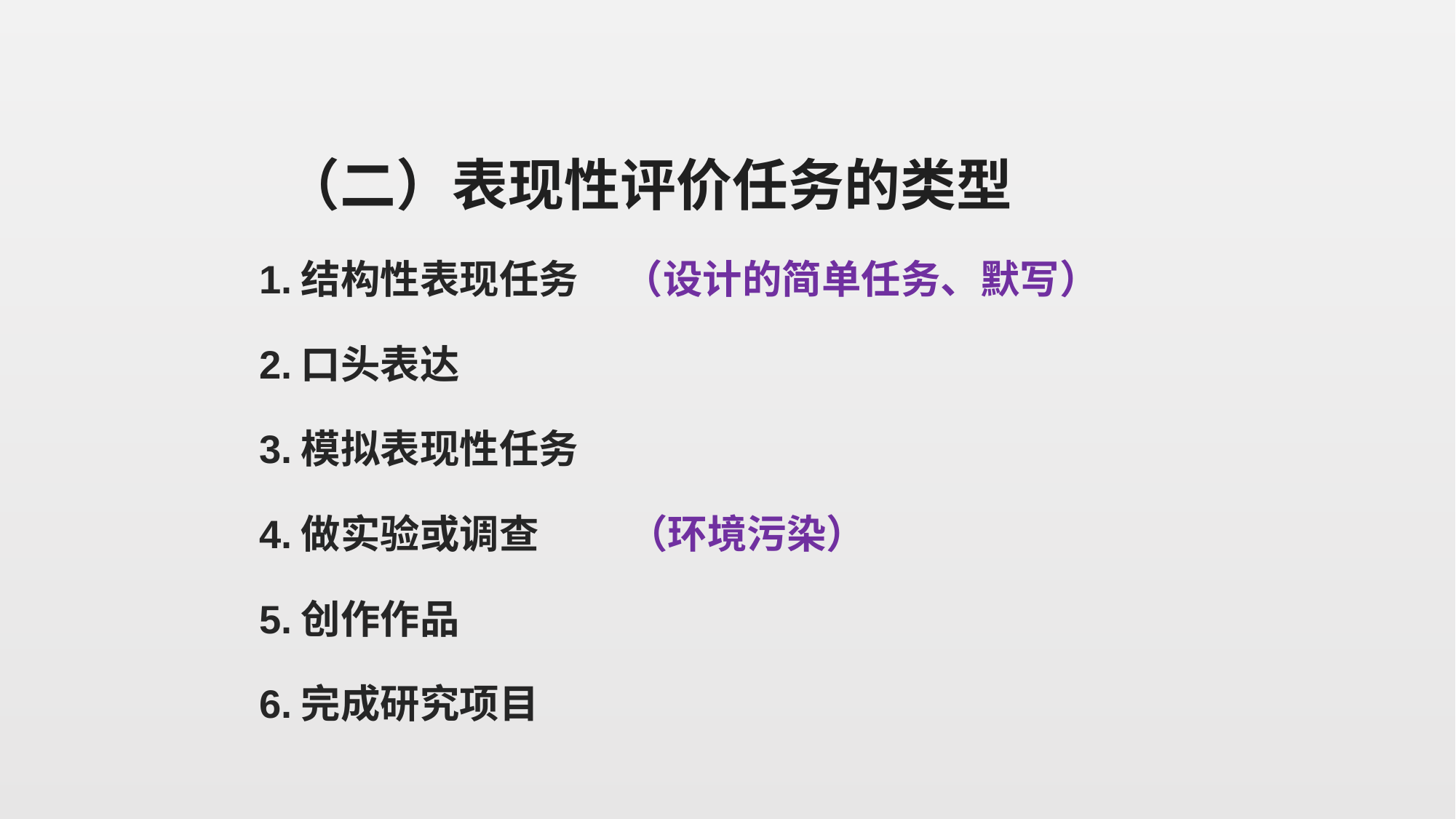

（二）表现性评价任务的类型
1.结构性表现任务     （设计的简单任务、默写）
2.口头表达
3.模拟表现性任务
4.做实验或调查          （环境污染）
5.创作作品
6.完成研究项目